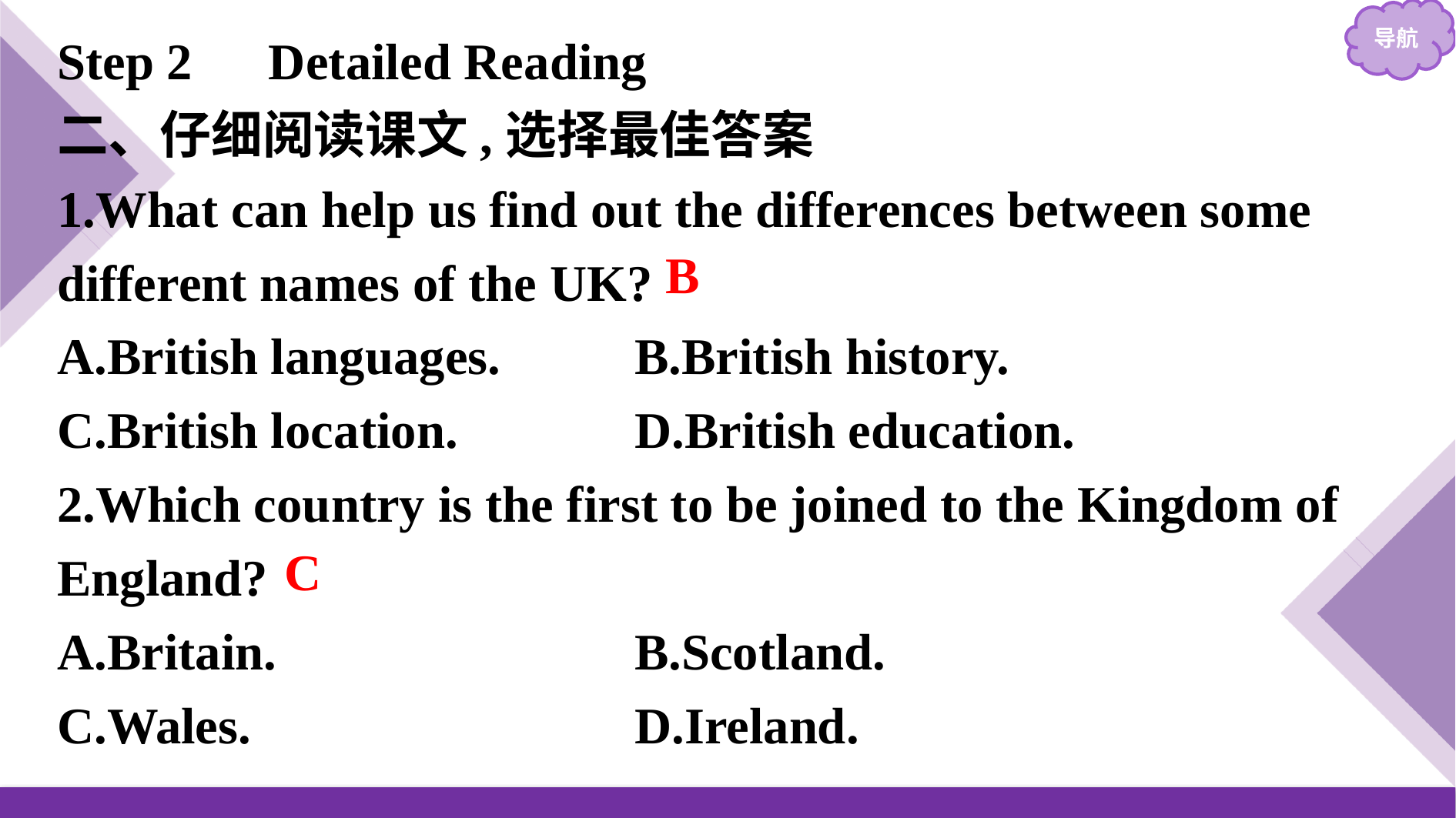

Step 2　Detailed Reading
二、仔细阅读课文,选择最佳答案
1.What can help us find out the differences between some different names of the UK?
A.British languages.　　	B.British history.
C.British location.			D.British education.
2.Which country is the first to be joined to the Kingdom of England?
A.Britain.					B.Scotland.
C.Wales.					D.Ireland.
B
C